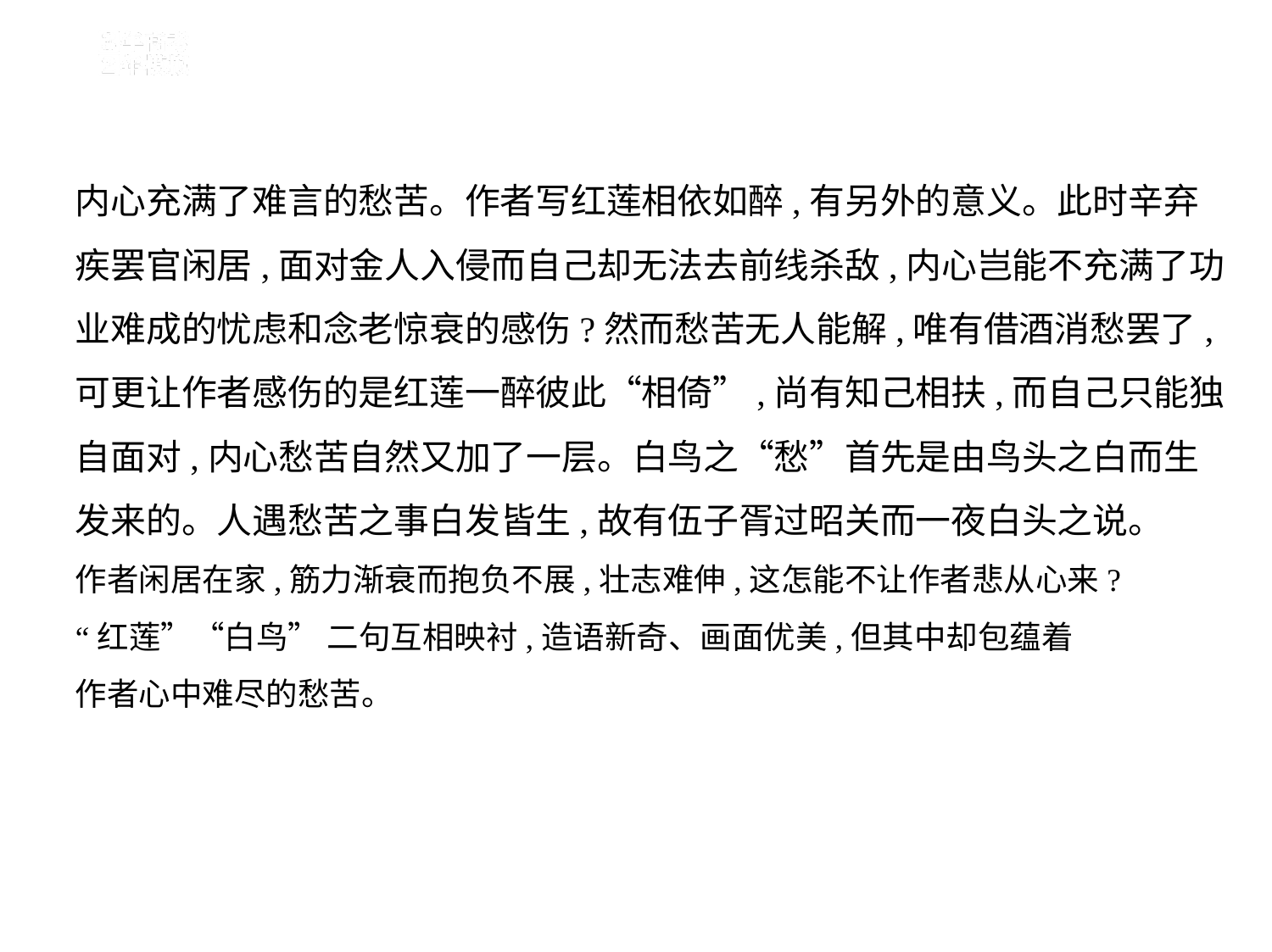

内心充满了难言的愁苦。作者写红莲相依如醉,有另外的意义。此时辛弃
疾罢官闲居,面对金人入侵而自己却无法去前线杀敌,内心岂能不充满了功
业难成的忧虑和念老惊衰的感伤?然而愁苦无人能解,唯有借酒消愁罢了,
可更让作者感伤的是红莲一醉彼此“相倚”,尚有知己相扶,而自己只能独
自面对,内心愁苦自然又加了一层。白鸟之“愁”首先是由鸟头之白而生
发来的。人遇愁苦之事白发皆生,故有伍子胥过昭关而一夜白头之说。
作者闲居在家,筋力渐衰而抱负不展,壮志难伸,这怎能不让作者悲从心来?
“红莲”“白鸟” 二句互相映衬,造语新奇、画面优美,但其中却包蕴着
作者心中难尽的愁苦。